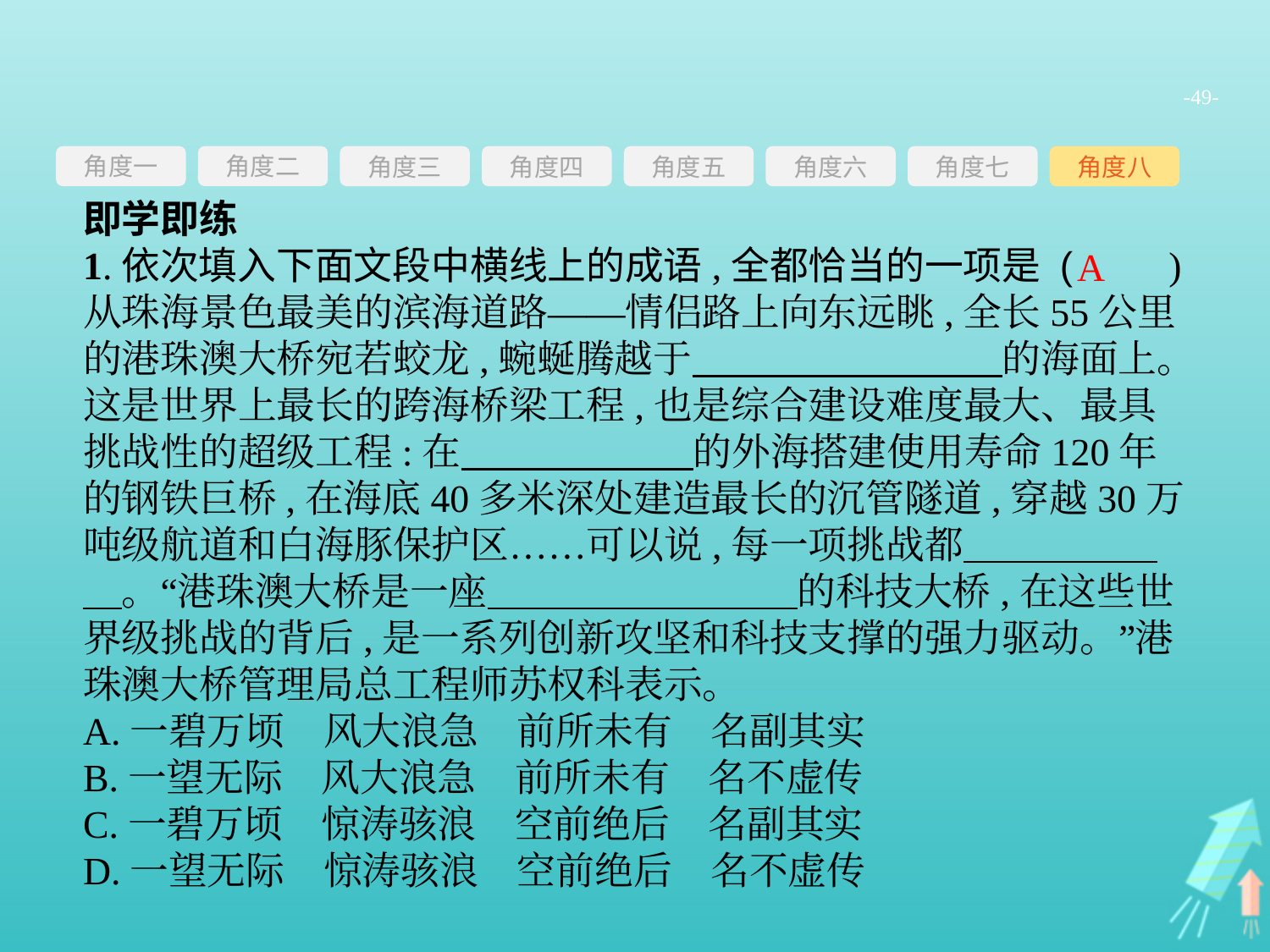

-49-
角度一
角度三
角度四
角度五
角度六
角度七
角度八
角度二
即学即练
1.依次填入下面文段中横线上的成语,全都恰当的一项是 (　　)
从珠海景色最美的滨海道路——情侣路上向东远眺,全长55公里的港珠澳大桥宛若蛟龙,蜿蜒腾越于　　　　　　　　的海面上。这是世界上最长的跨海桥梁工程,也是综合建设难度最大、最具挑战性的超级工程:在　　　　　　的外海搭建使用寿命120年的钢铁巨桥,在海底40多米深处建造最长的沉管隧道,穿越30万吨级航道和白海豚保护区……可以说,每一项挑战都　　　　　　。“港珠澳大桥是一座　　　　　　　　的科技大桥,在这些世界级挑战的背后,是一系列创新攻坚和科技支撑的强力驱动。”港珠澳大桥管理局总工程师苏权科表示。
A.一碧万顷　风大浪急　前所未有　名副其实
B.一望无际　风大浪急　前所未有　名不虚传
C.一碧万顷　惊涛骇浪　空前绝后　名副其实
D.一望无际　惊涛骇浪　空前绝后　名不虚传
A